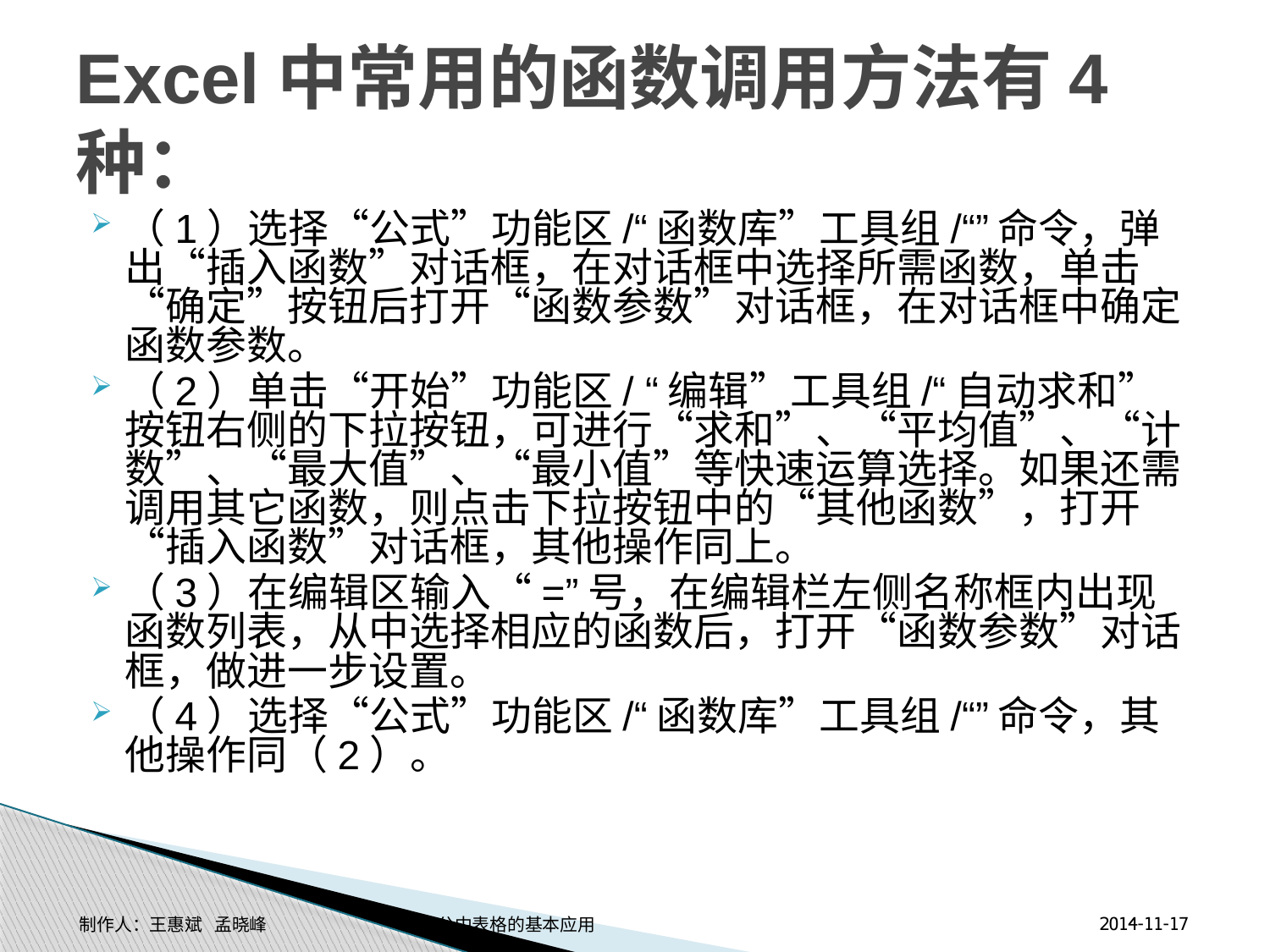

# Excel中常用的函数调用方法有4种：
（1）选择“公式”功能区/“函数库”工具组/“”命令，弹出“插入函数”对话框，在对话框中选择所需函数，单击“确定”按钮后打开“函数参数”对话框，在对话框中确定函数参数。
（2）单击“开始”功能区/ “编辑”工具组/“自动求和”按钮右侧的下拉按钮，可进行“求和”、“平均值”、“计数”、“最大值”、“最小值”等快速运算选择。如果还需调用其它函数，则点击下拉按钮中的“其他函数”，打开“插入函数”对话框，其他操作同上。
（3）在编辑区输入“=”号，在编辑栏左侧名称框内出现函数列表，从中选择相应的函数后，打开“函数参数”对话框，做进一步设置。
（4）选择“公式”功能区/“函数库”工具组/“”命令，其他操作同（2）。

2014-11-17
制作人：王惠斌   孟晓峰                                      办公中表格的基本应用